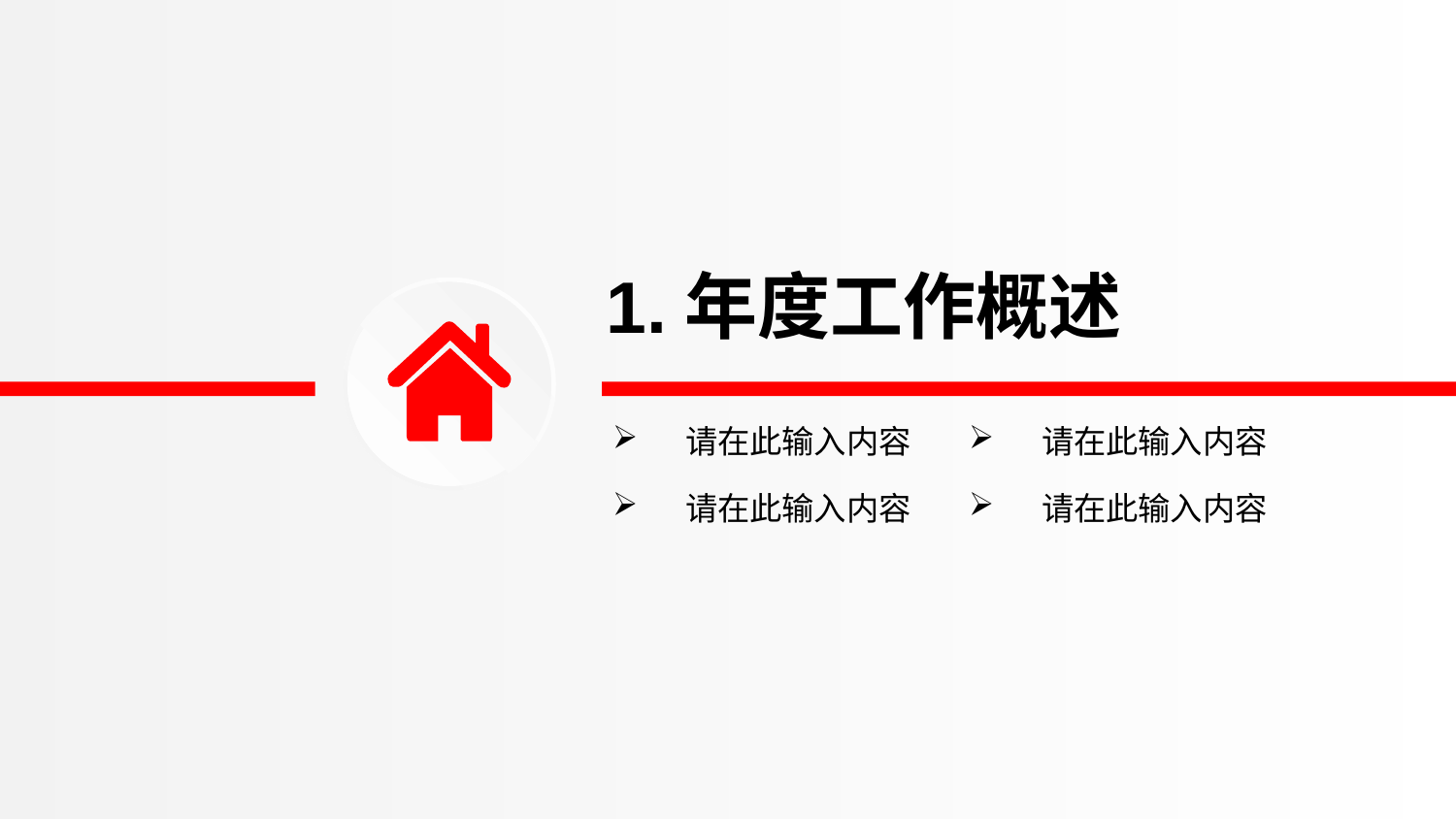

1.年度工作概述

请在此输入内容
请在此输入内容
请在此输入内容
请在此输入内容